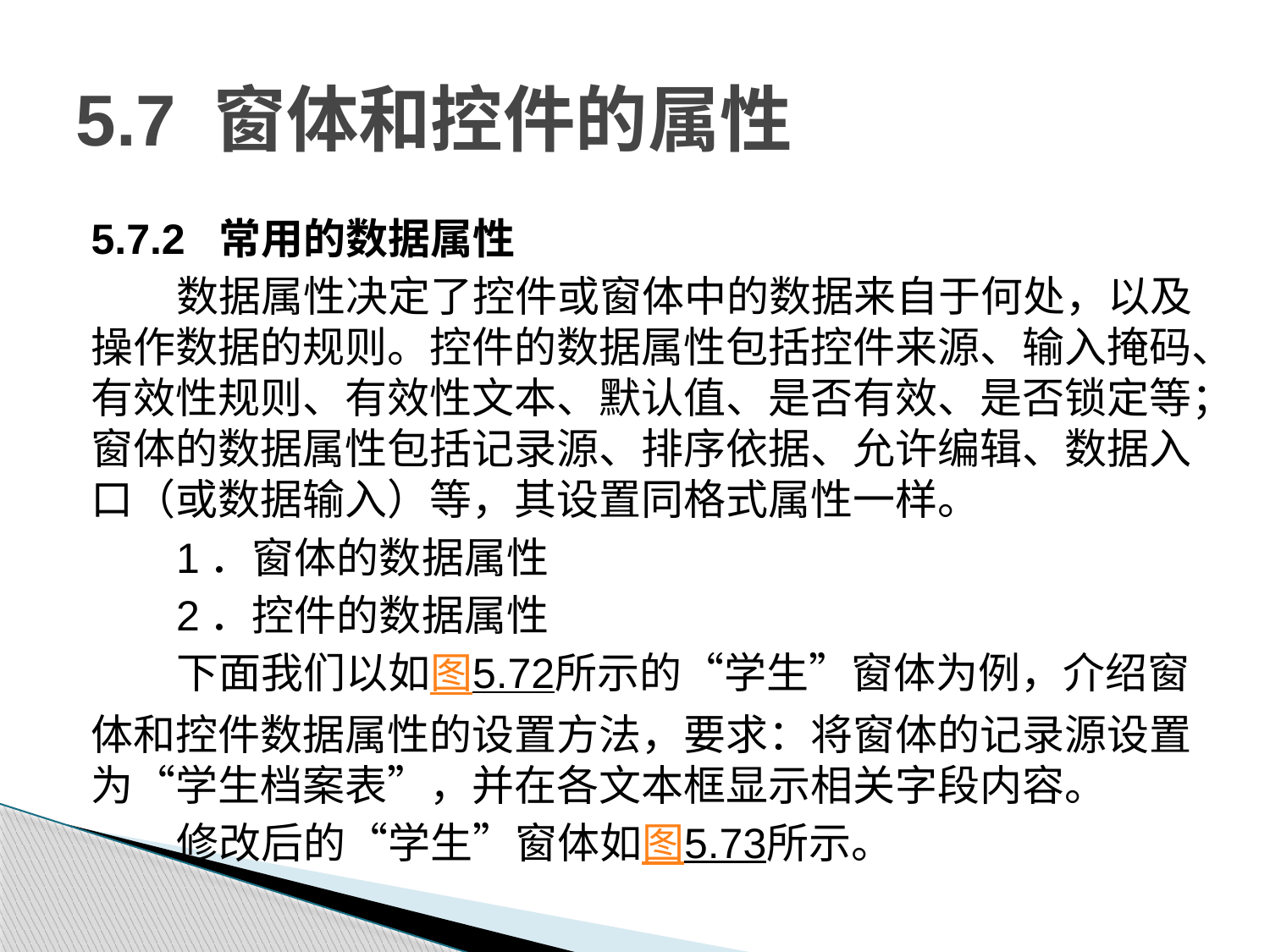

# 5.7 窗体和控件的属性
5.7.2  常用的数据属性
数据属性决定了控件或窗体中的数据来自于何处，以及操作数据的规则。控件的数据属性包括控件来源、输入掩码、有效性规则、有效性文本、默认值、是否有效、是否锁定等；窗体的数据属性包括记录源、排序依据、允许编辑、数据入口（或数据输入）等，其设置同格式属性一样。
1．窗体的数据属性
2．控件的数据属性
下面我们以如图5.72所示的“学生”窗体为例，介绍窗体和控件数据属性的设置方法，要求：将窗体的记录源设置为“学生档案表”，并在各文本框显示相关字段内容。
修改后的“学生”窗体如图5.73所示。